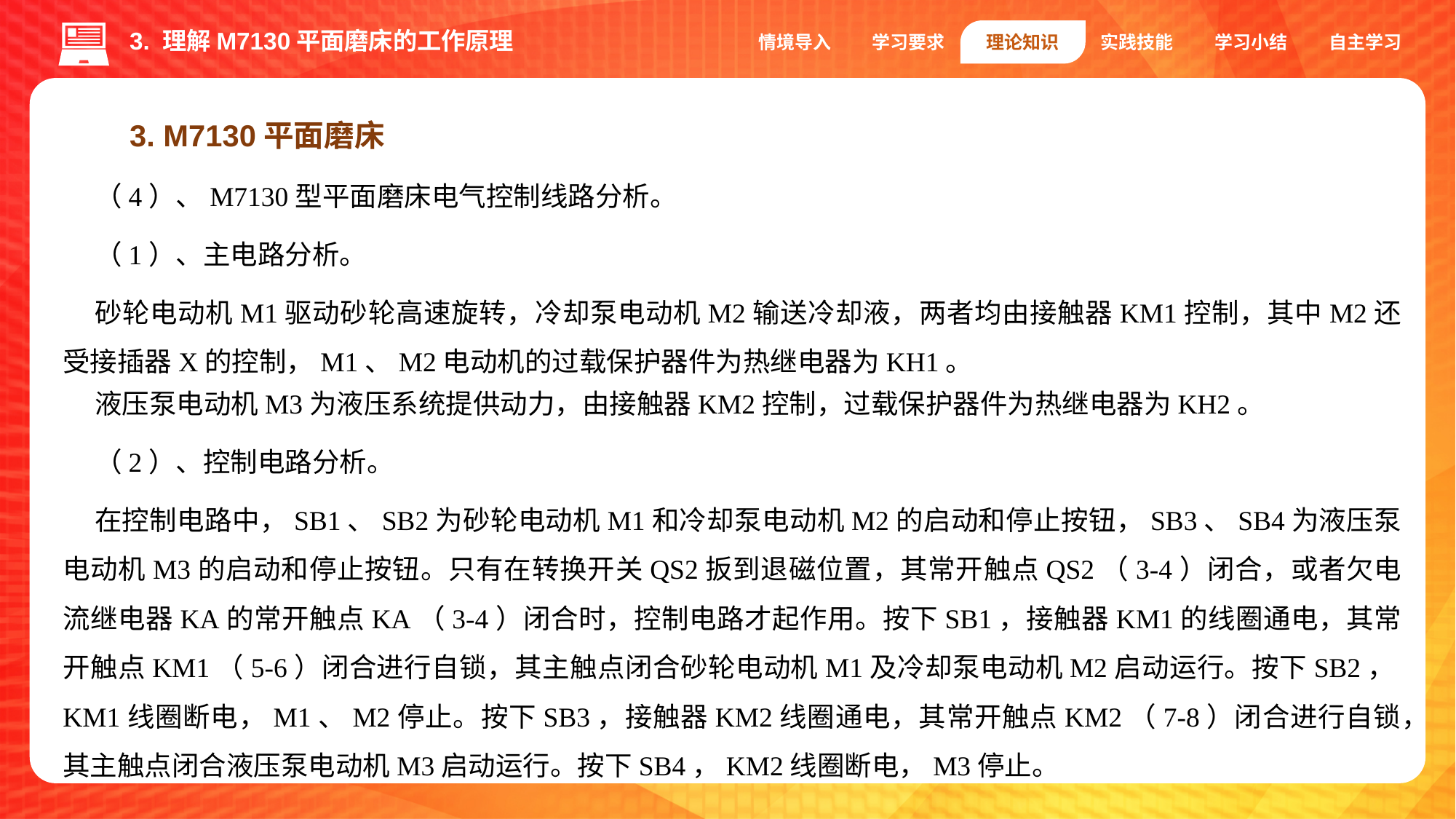

3. 理解M7130平面磨床的工作原理
情境导入
学习要求
理论知识
实践技能
学习小结
自主学习

3. M7130平面磨床
（4）、M7130型平面磨床电气控制线路分析。
（1）、主电路分析。
砂轮电动机M1驱动砂轮高速旋转，冷却泵电动机M2输送冷却液，两者均由接触器KM1控制，其中M2还受接插器X的控制，M1、M2电动机的过载保护器件为热继电器为KH1。
液压泵电动机M3为液压系统提供动力，由接触器KM2控制，过载保护器件为热继电器为KH2。
（2）、控制电路分析。
在控制电路中，SB1、SB2为砂轮电动机M1和冷却泵电动机M2的启动和停止按钮，SB3、SB4为液压泵电动机M3的启动和停止按钮。只有在转换开关QS2扳到退磁位置，其常开触点QS2（3-4）闭合，或者欠电流继电器KA的常开触点KA（3-4）闭合时，控制电路才起作用。按下SB1，接触器KM1的线圈通电，其常开触点KM1（5-6）闭合进行自锁，其主触点闭合砂轮电动机M1及冷却泵电动机M2启动运行。按下SB2，KM1线圈断电，M1、M2停止。按下SB3，接触器KM2线圈通电，其常开触点KM2（7-8）闭合进行自锁，其主触点闭合液压泵电动机M3启动运行。按下SB4，KM2线圈断电，M3停止。